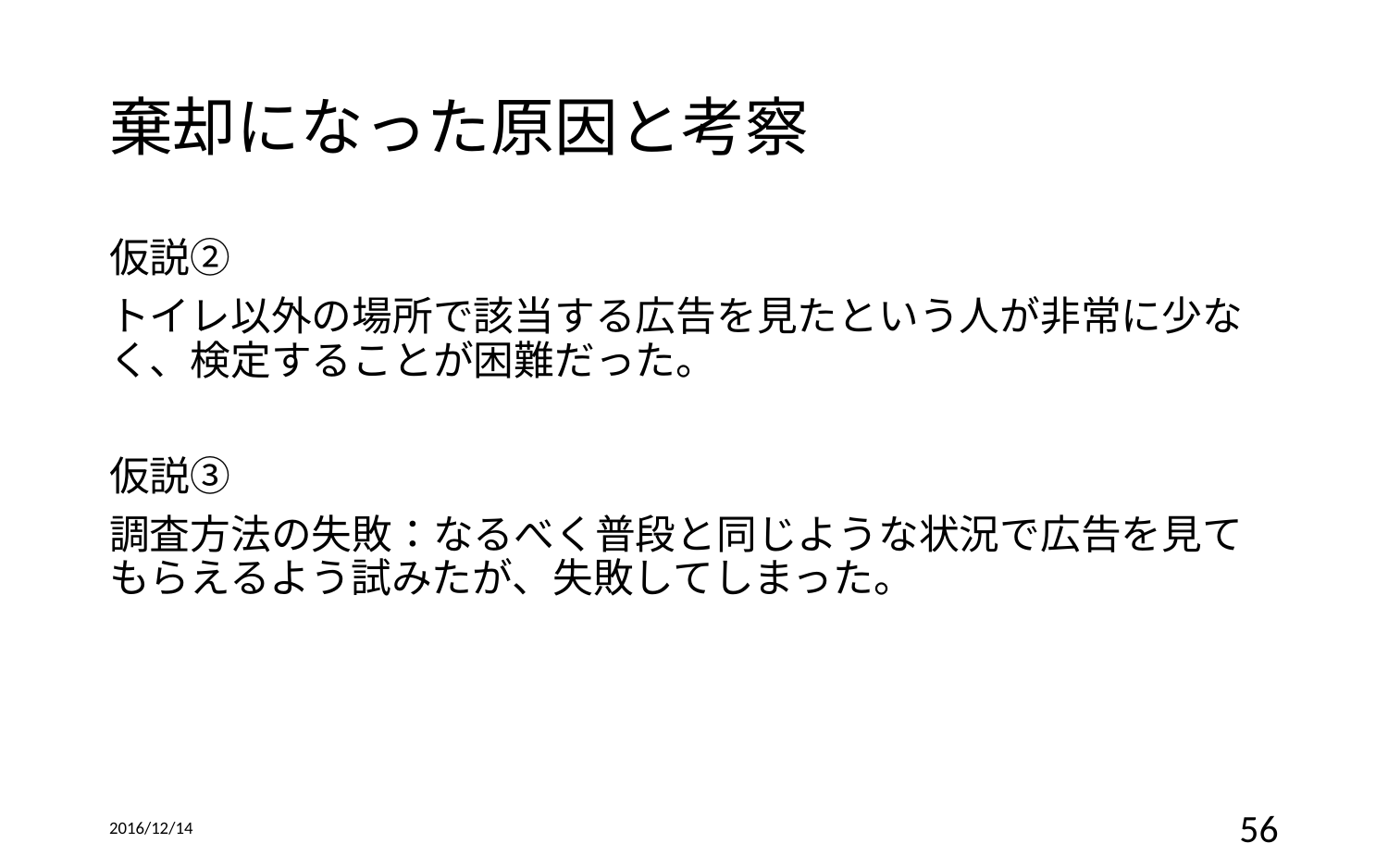

# 棄却になった原因と考察
仮説②
トイレ以外の場所で該当する広告を見たという人が非常に少なく、検定することが困難だった。

仮説③
調査方法の失敗：なるべく普段と同じような状況で広告を見てもらえるよう試みたが、失敗してしまった。
2016/12/14
56